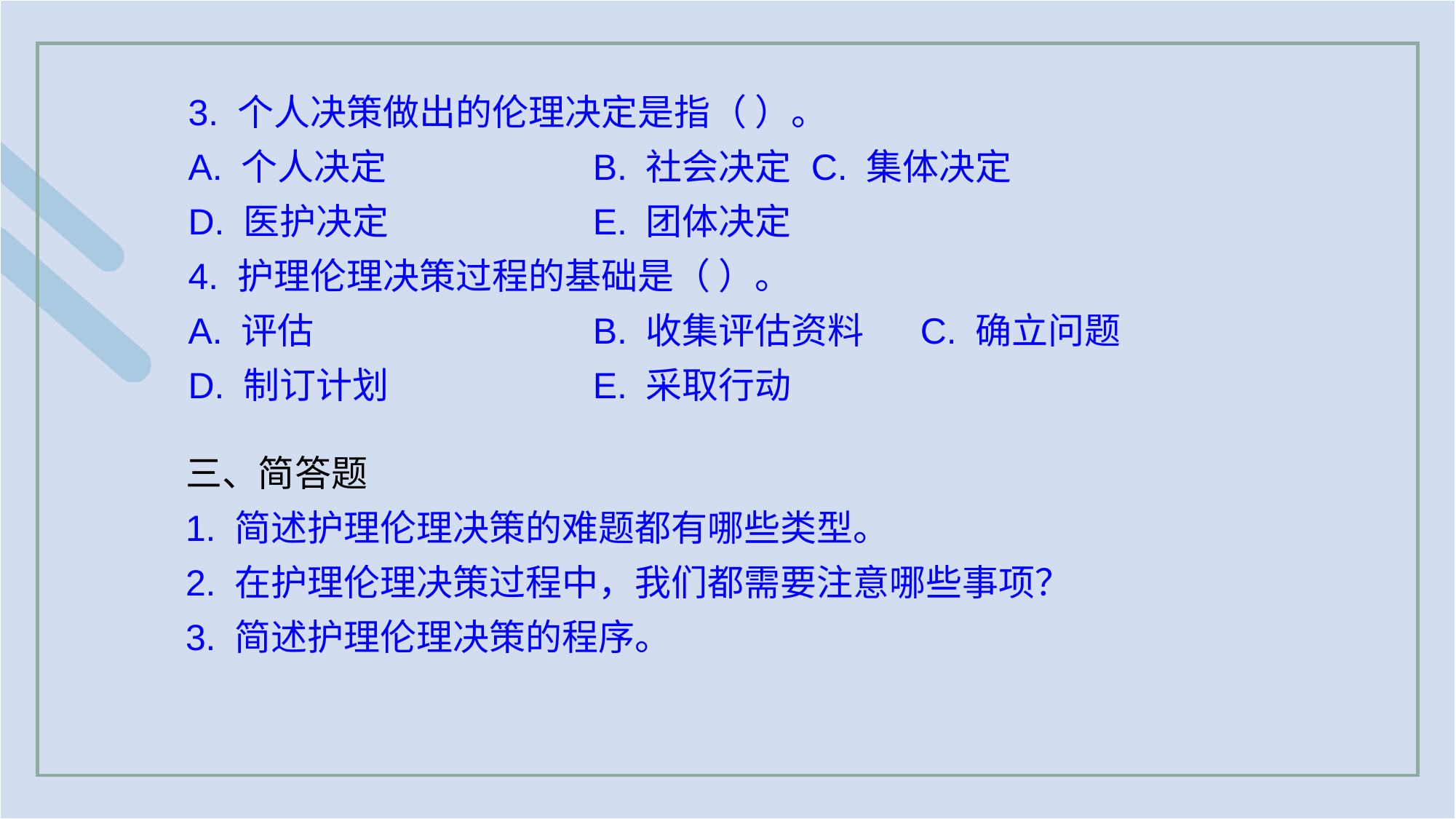

3. 个人决策做出的伦理决定是指（ ）。
A. 个人决定 		B. 社会决定 	C. 集体决定
D. 医护决定		E. 团体决定
4. 护理伦理决策过程的基础是（ ）。
A. 评估 			B. 收集评估资料 	C. 确立问题
D. 制订计划 		E. 采取行动

三、简答题
1. 简述护理伦理决策的难题都有哪些类型。
2. 在护理伦理决策过程中，我们都需要注意哪些事项？
3. 简述护理伦理决策的程序。